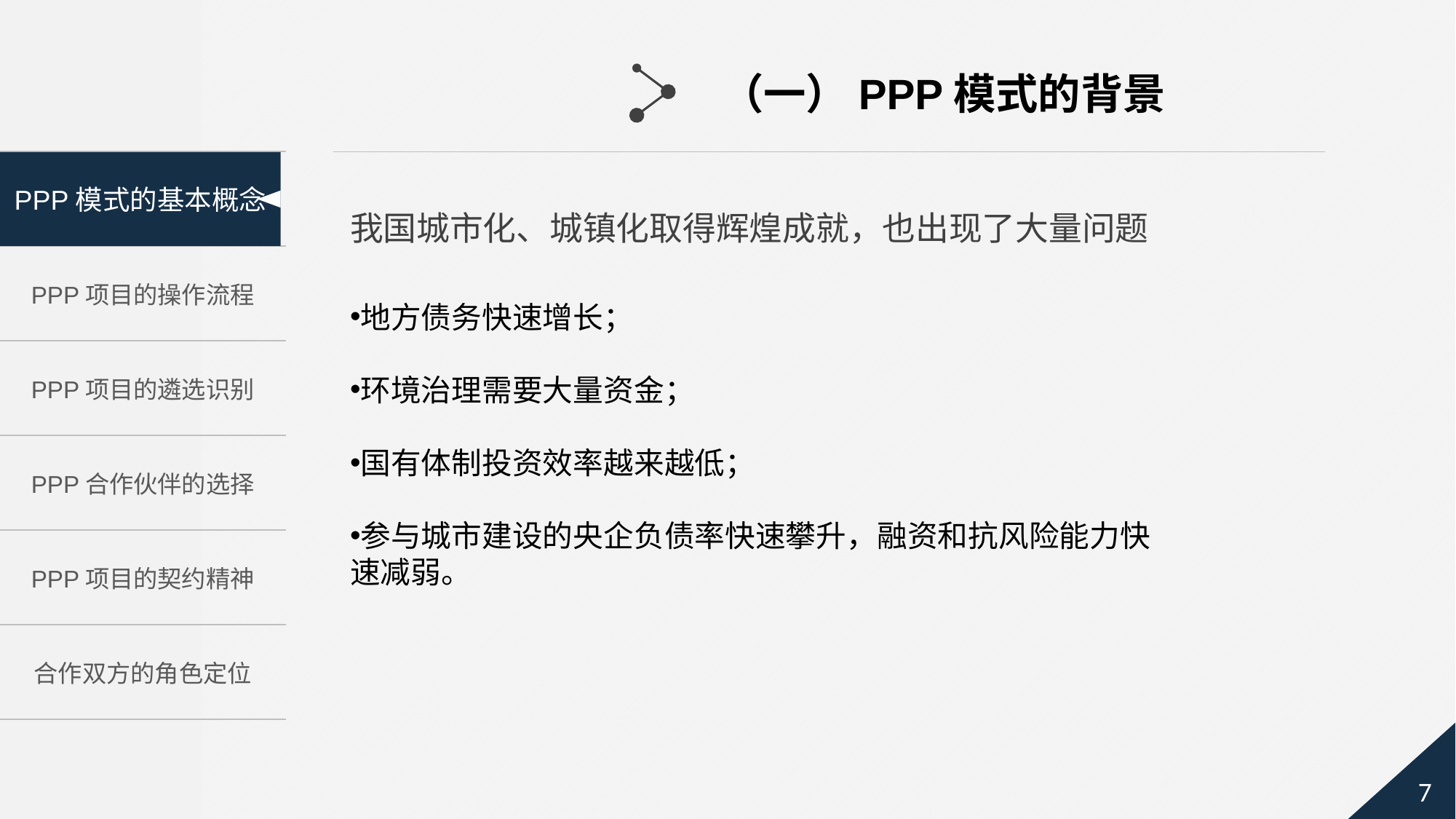

（一）PPP模式的背景
我国城市化、城镇化取得辉煌成就，也出现了大量问题

地方债务快速增长；

环境治理需要大量资金；

国有体制投资效率越来越低；

参与城市建设的央企负债率快速攀升，融资和抗风险能力快速减弱。